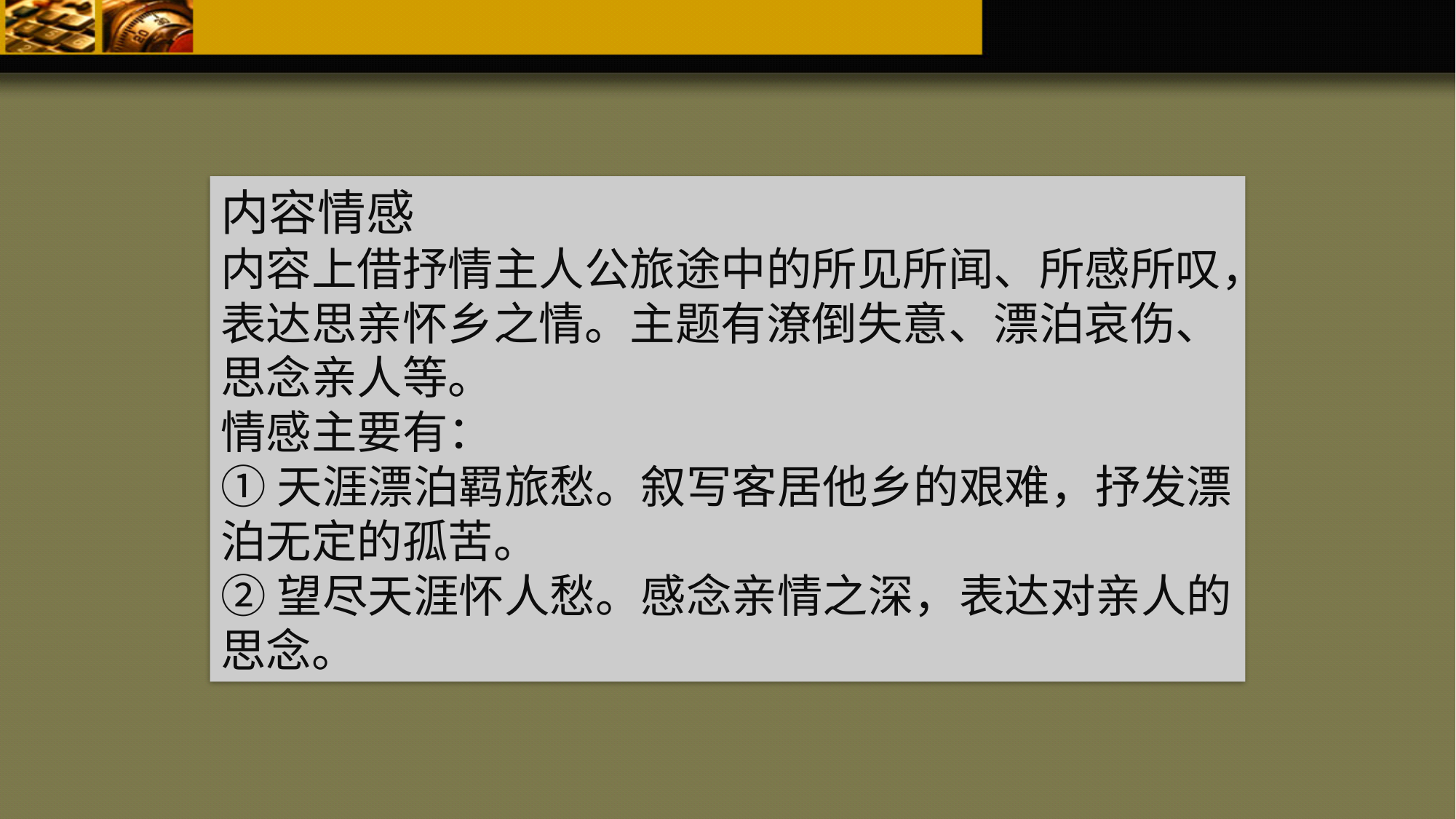

内容情感
内容上借抒情主人公旅途中的所见所闻、所感所叹，表达思亲怀乡之情。主题有潦倒失意、漂泊哀伤、思念亲人等。
情感主要有：
①天涯漂泊羁旅愁。叙写客居他乡的艰难，抒发漂泊无定的孤苦。
②望尽天涯怀人愁。感念亲情之深，表达对亲人的思念。